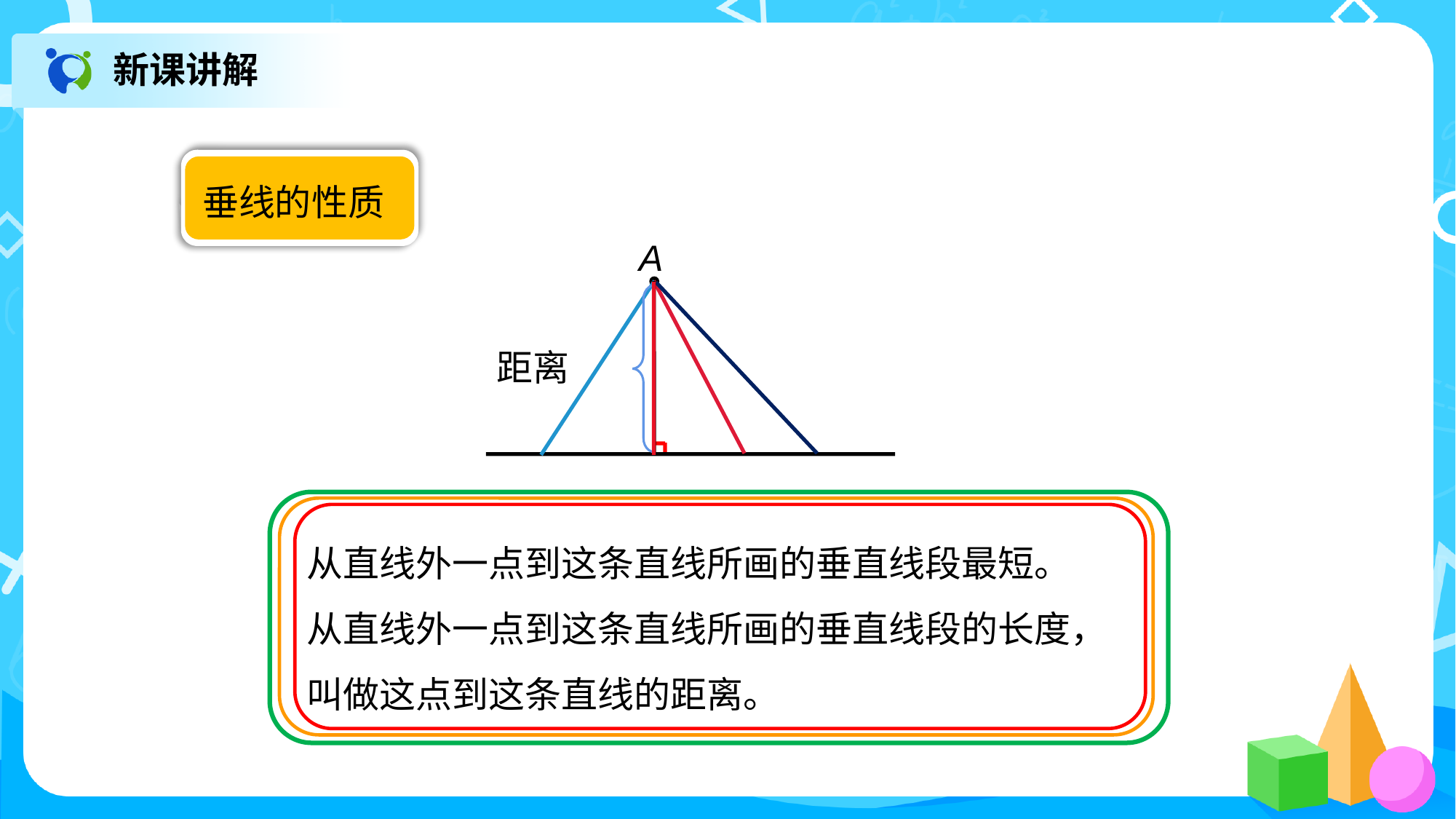

新课讲解

垂线的性质
A

距离

从直线外一点到这条直线所画的垂直线段最短。
从直线外一点到这条直线所画的垂直线段的长度，叫做这点到这条直线的距离。